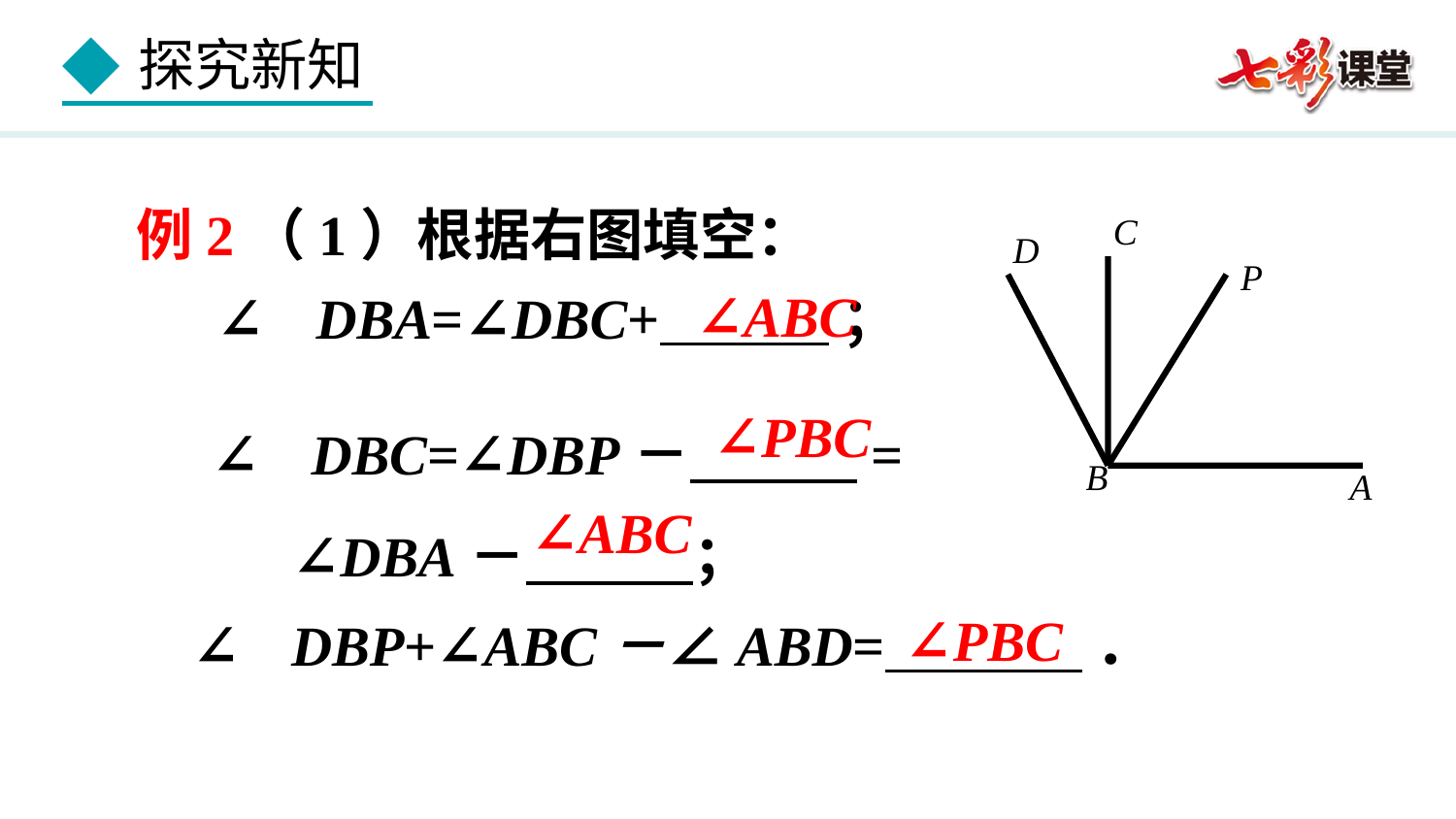

例2（1）根据右图填空：
C
D
P

B
A

∠ABC
        ①∠DBA=∠DBC+            ；
        ②∠DBC=∠DBP－             =
            ∠DBA－             ；
∠PBC
∠ABC
∠PBC
        ③∠DBP+∠ABC－∠ABD=              ．